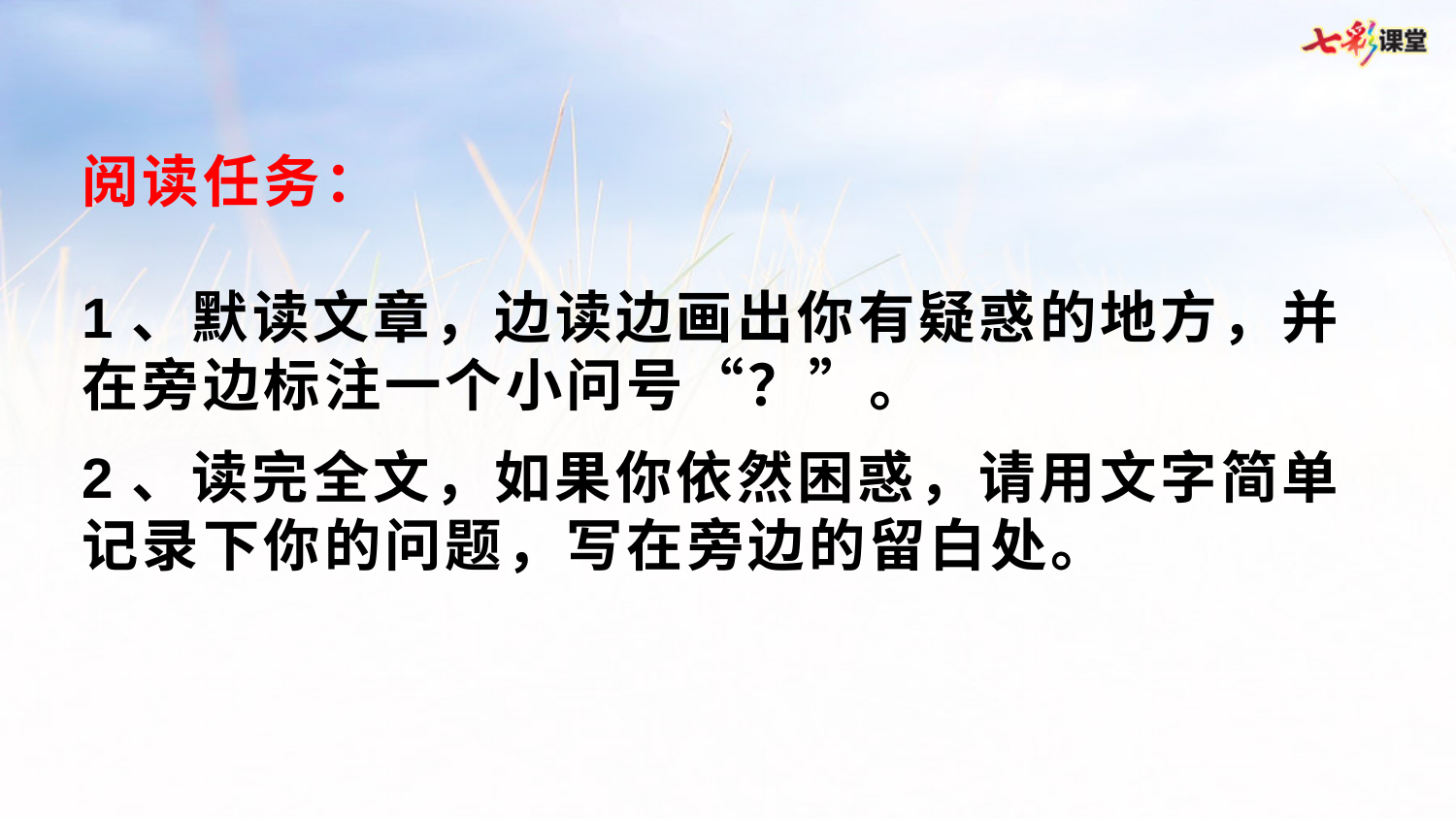

# 阅读任务： 1、默读文章，边读边画出你有疑惑的地方，并在旁边标注一个小问号“？”。
2、读完全文，如果你依然困惑，请用文字简单记录下你的问题，写在旁边的留白处。